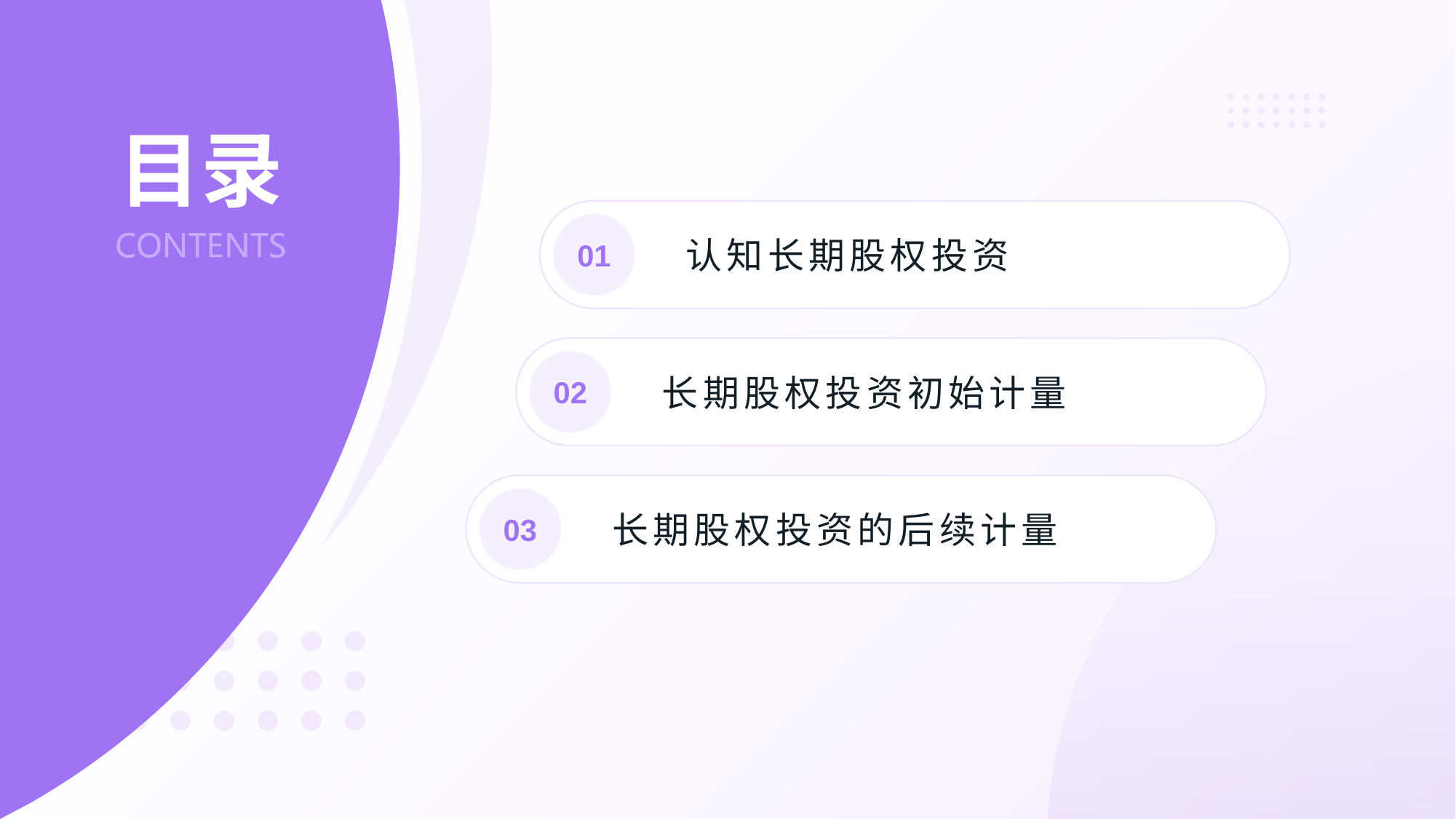

# 目录

01
认知长期股权投资

02
长期股权投资初始计量

03
长期股权投资的后续计量